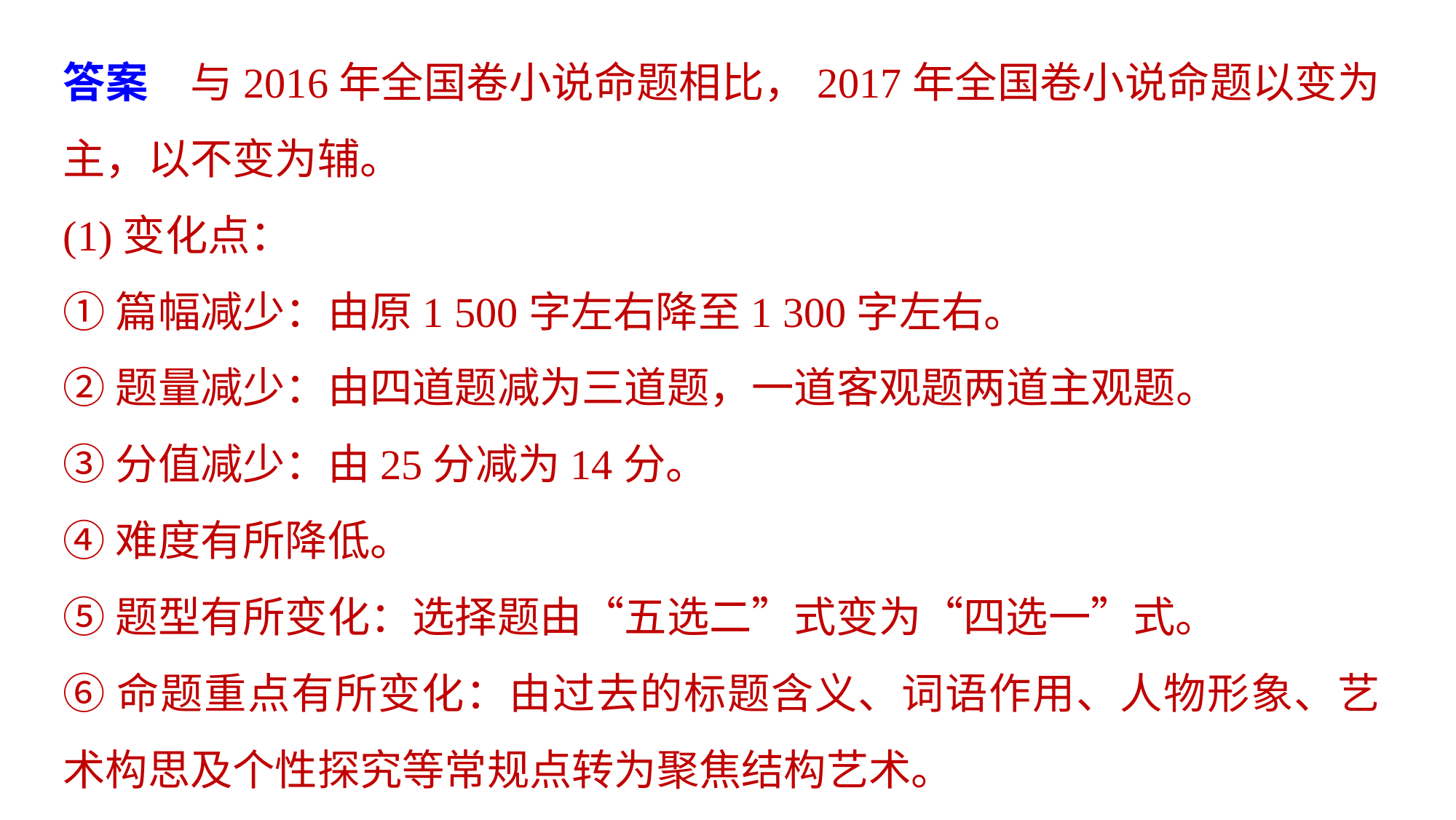

答案　与2016年全国卷小说命题相比，2017年全国卷小说命题以变为主，以不变为辅。
(1)变化点：
①篇幅减少：由原1 500字左右降至1 300字左右。
②题量减少：由四道题减为三道题，一道客观题两道主观题。
③分值减少：由25分减为14分。
④难度有所降低。
⑤题型有所变化：选择题由“五选二”式变为“四选一”式。
⑥命题重点有所变化：由过去的标题含义、词语作用、人物形象、艺术构思及个性探究等常规点转为聚焦结构艺术。